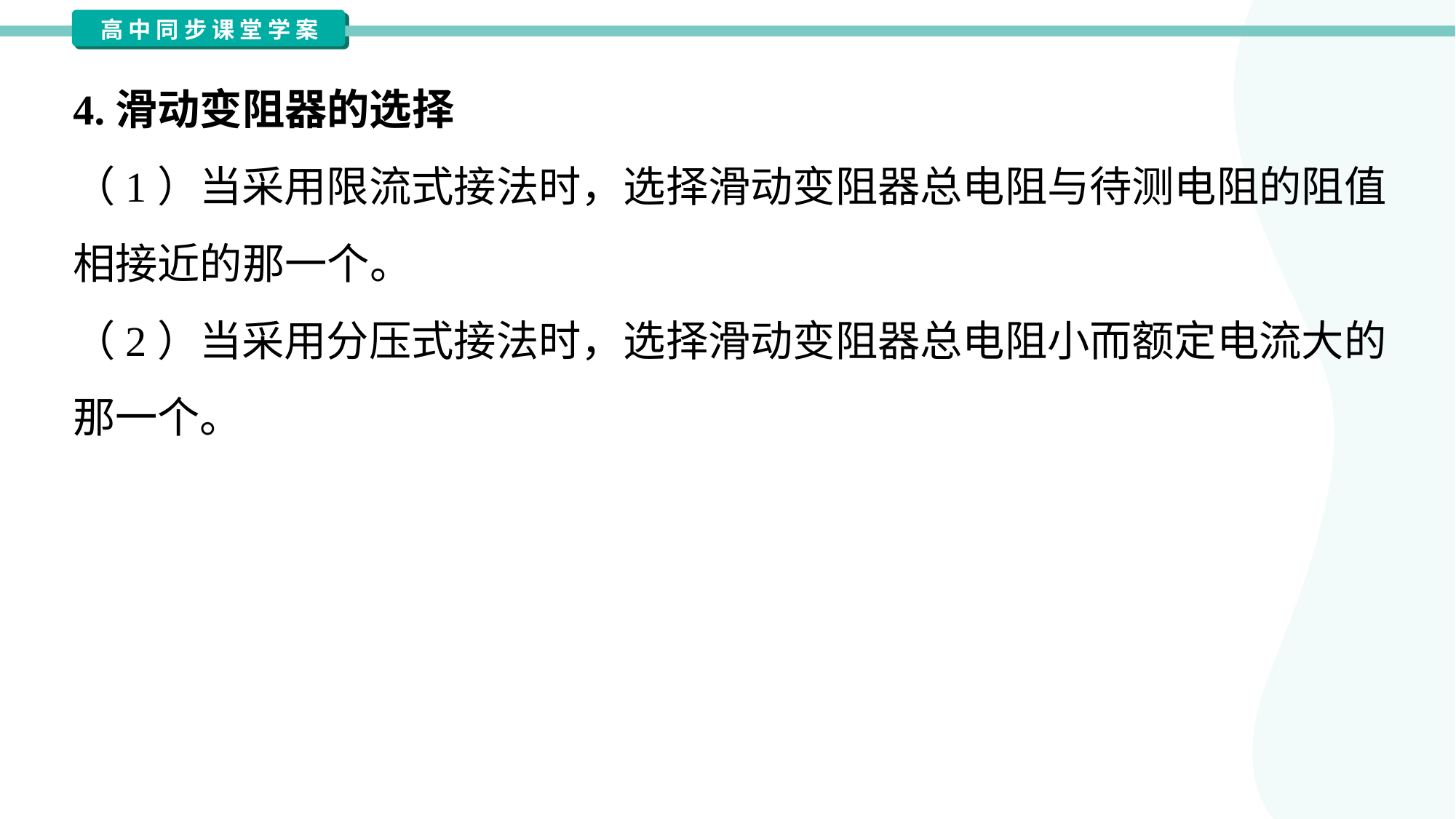

4.滑动变阻器的选择
（1）当采用限流式接法时，选择滑动变阻器总电阻与待测电阻的阻值
相接近的那一个。
（2）当采用分压式接法时，选择滑动变阻器总电阻小而额定电流大的
那一个。